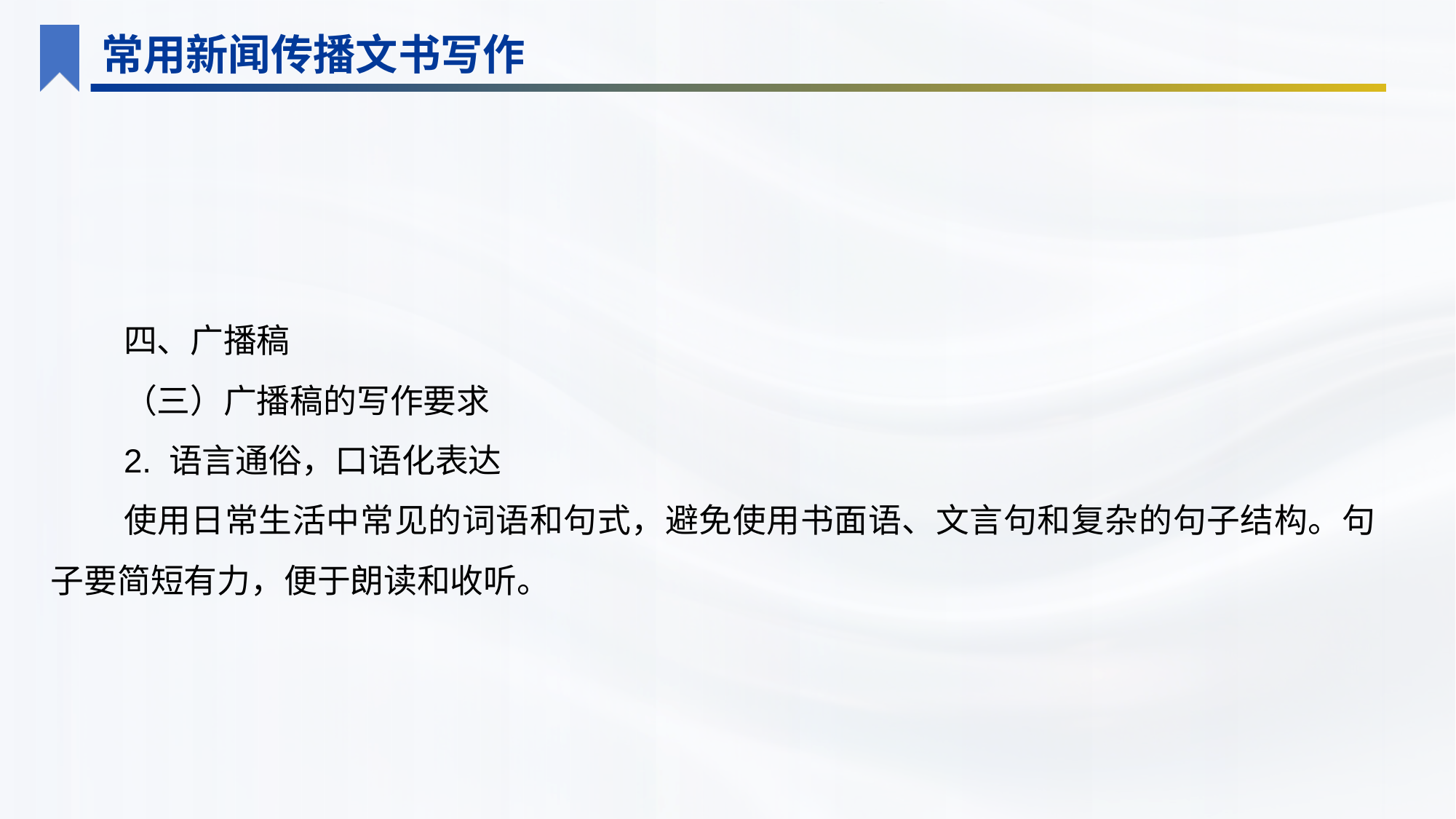

常用新闻传播文书写作
四、广播稿
（三）广播稿的写作要求
2. 语言通俗，口语化表达
使用日常生活中常见的词语和句式，避免使用书面语、文言句和复杂的句子结构。句子要简短有力，便于朗读和收听。